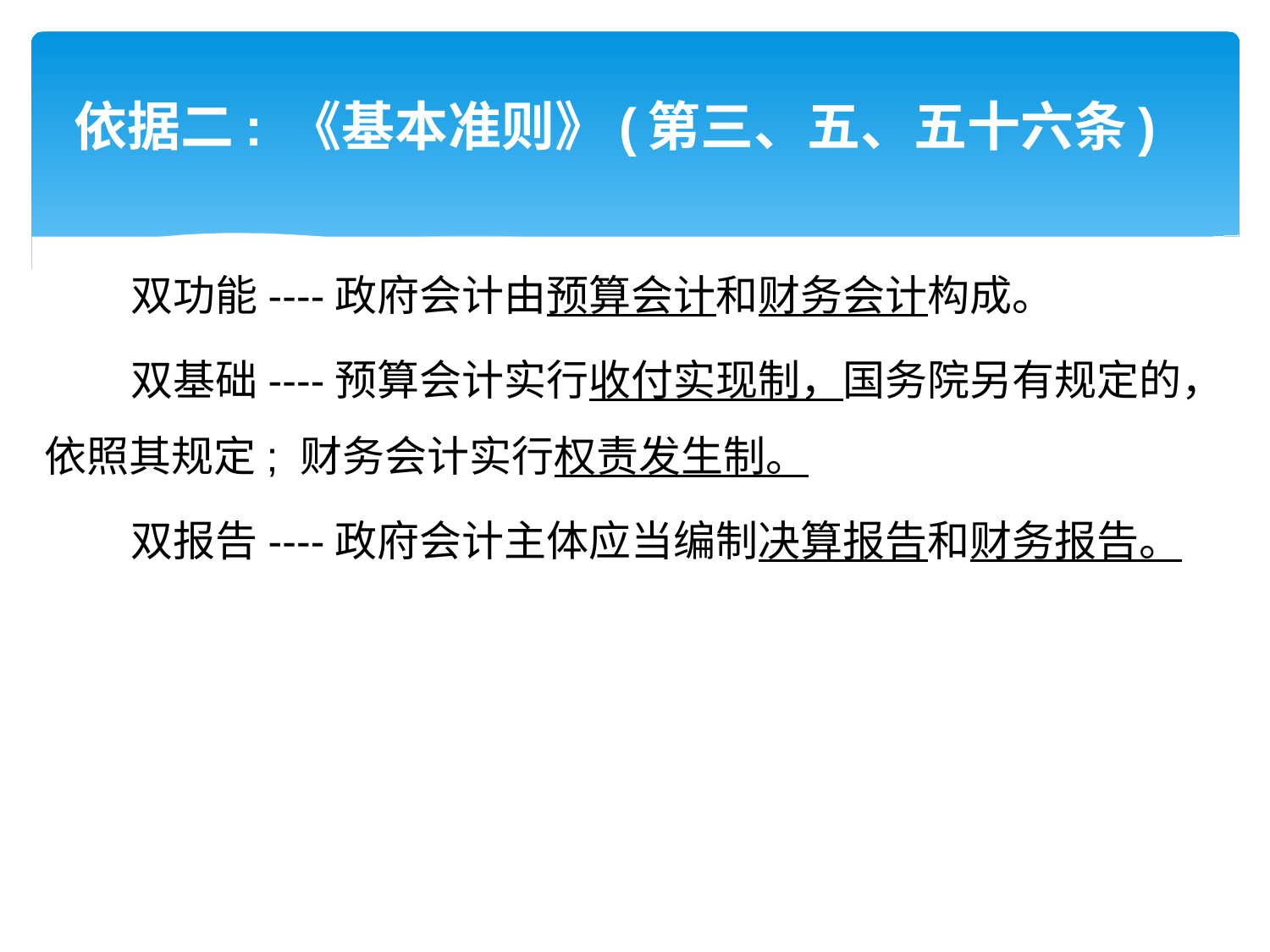

# 依据二: 《基本准则》(第三、五、五十六条)
        双功能----政府会计由预算会计和财务会计构成。
        双基础----预算会计实行收付实现制，国务院另有规定的，依照其规定; 财务会计实行权责发生制。
        双报告----政府会计主体应当编制决算报告和财务报告。